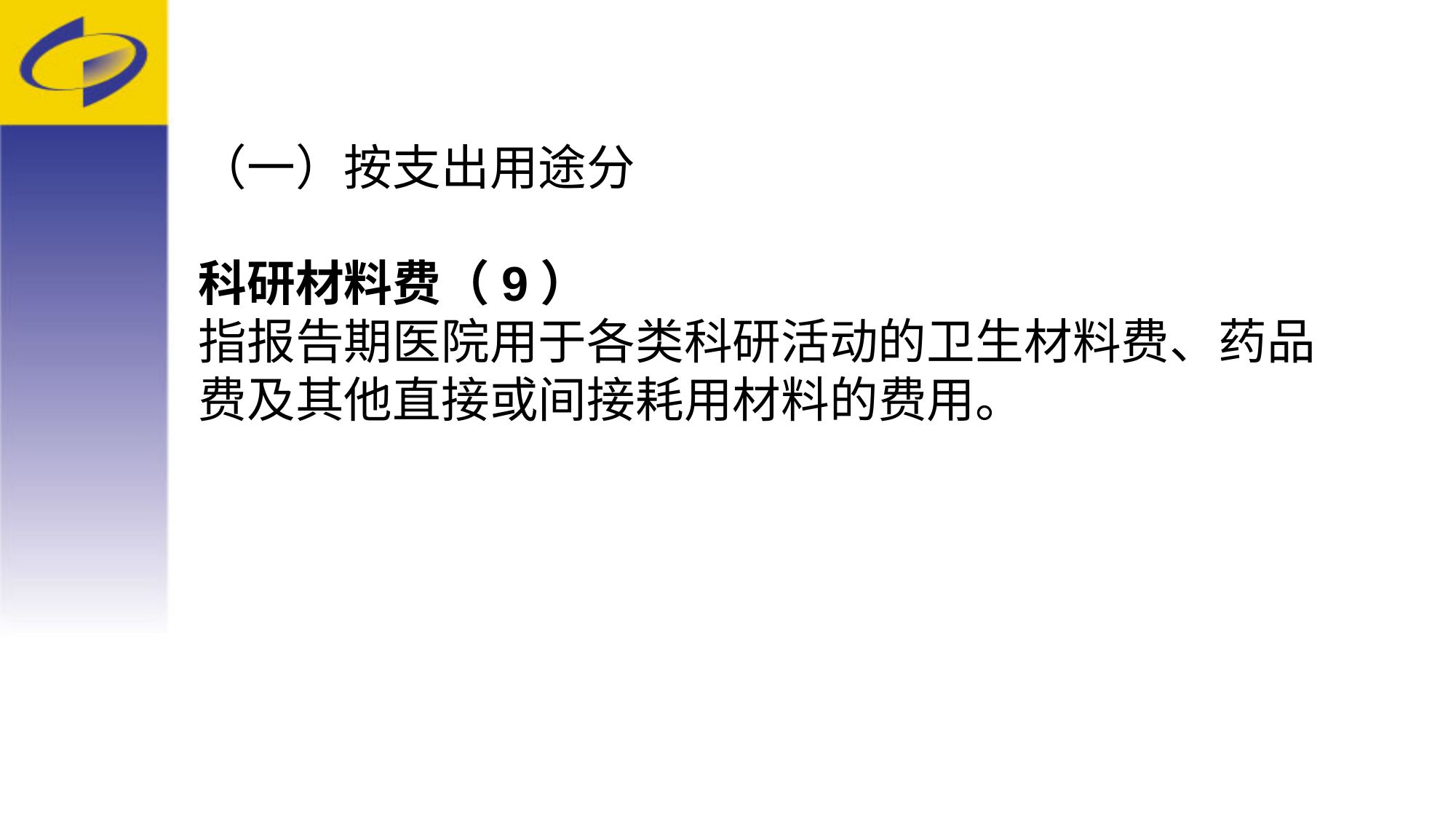

（一）按支出用途分
科研材料费（9）
指报告期医院用于各类科研活动的卫生材料费、药品费及其他直接或间接耗用材料的费用。